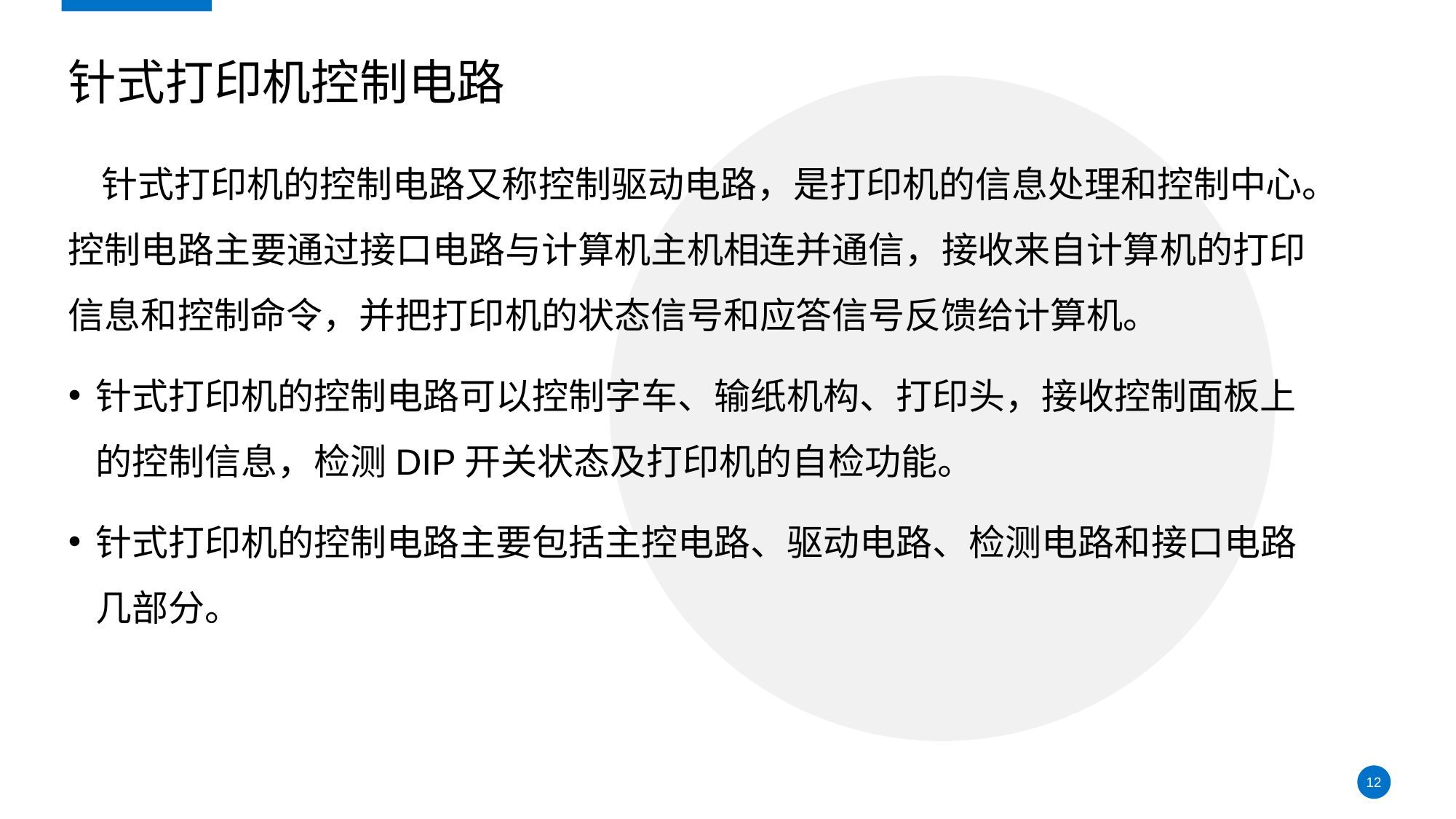

# 针式打印机控制电路
   针式打印机的控制电路又称控制驱动电路，是打印机的信息处理和控制中心。控制电路主要通过接口电路与计算机主机相连并通信，接收来自计算机的打印信息和控制命令，并把打印机的状态信号和应答信号反馈给计算机。
针式打印机的控制电路可以控制字车、输纸机构、打印头，接收控制面板上的控制信息，检测DIP开关状态及打印机的自检功能。
针式打印机的控制电路主要包括主控电路、驱动电路、检测电路和接口电路几部分。

12